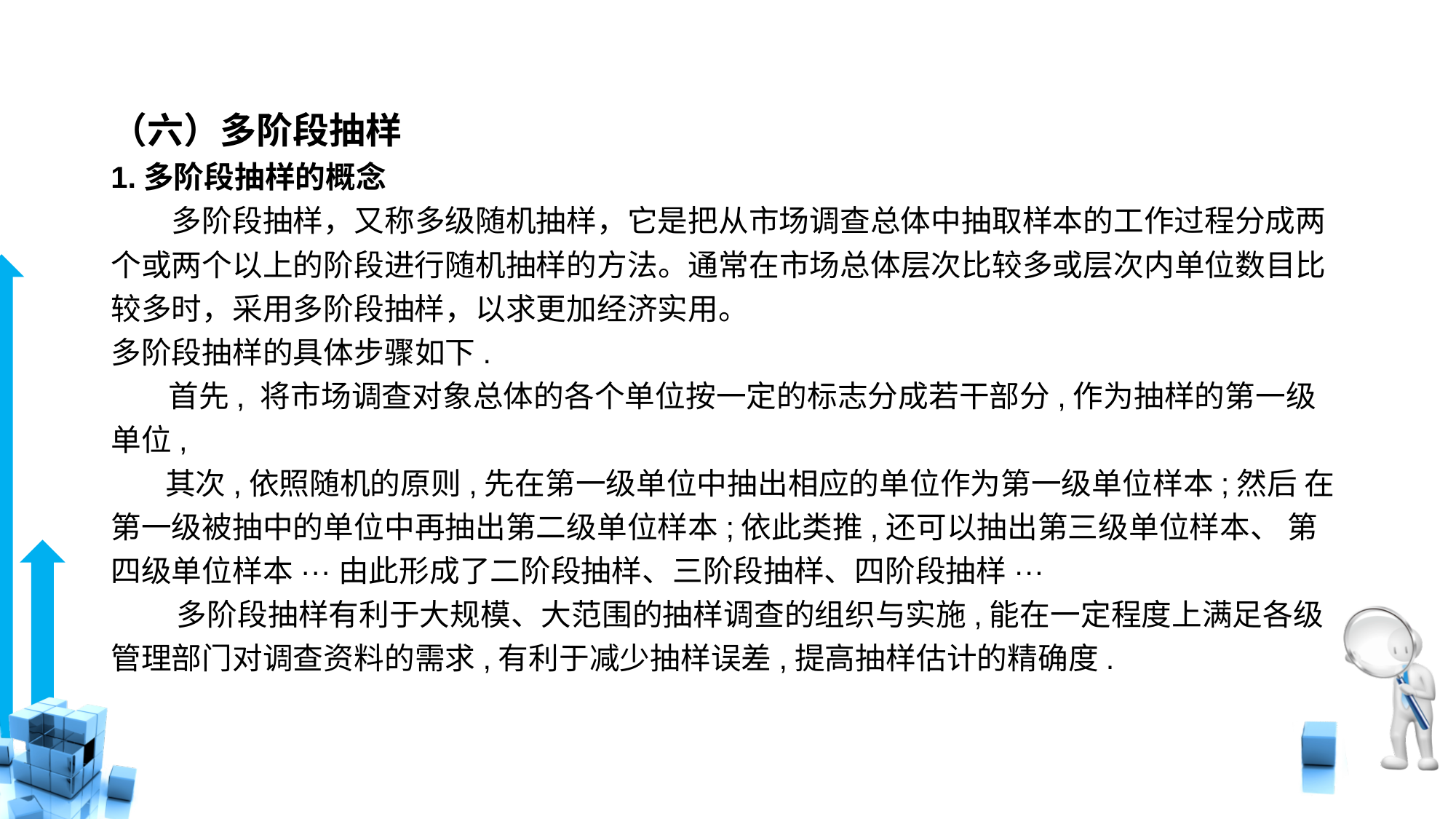

# （六）多阶段抽样
1.多阶段抽样的概念
　　多阶段抽样，又称多级随机抽样，它是把从市场调查总体中抽取样本的工作过程分成两个或两个以上的阶段进行随机抽样的方法。通常在市场总体层次比较多或层次内单位数目比较多时，采用多阶段抽样，以求更加经济实用。
多阶段抽样的具体步骤如下.
      首先, 将市场调查对象总体的各个单位按一定的标志分成若干部分,作为抽样的第一级单位,
       其次,依照随机的原则,先在第一级单位中抽出相应的单位作为第一级单位样本;然后 在第一级被抽中的单位中再抽出第二级单位样本;依此类推,还可以抽出第三级单位样本、 第四级单位样本···由此形成了二阶段抽样、三阶段抽样、四阶段抽样···
       多阶段抽样有利于大规模、大范围的抽样调查的组织与实施,能在一定程度上满足各级 管理部门对调查资料的需求,有利于减少抽样误差,提高抽样估计的精确度.